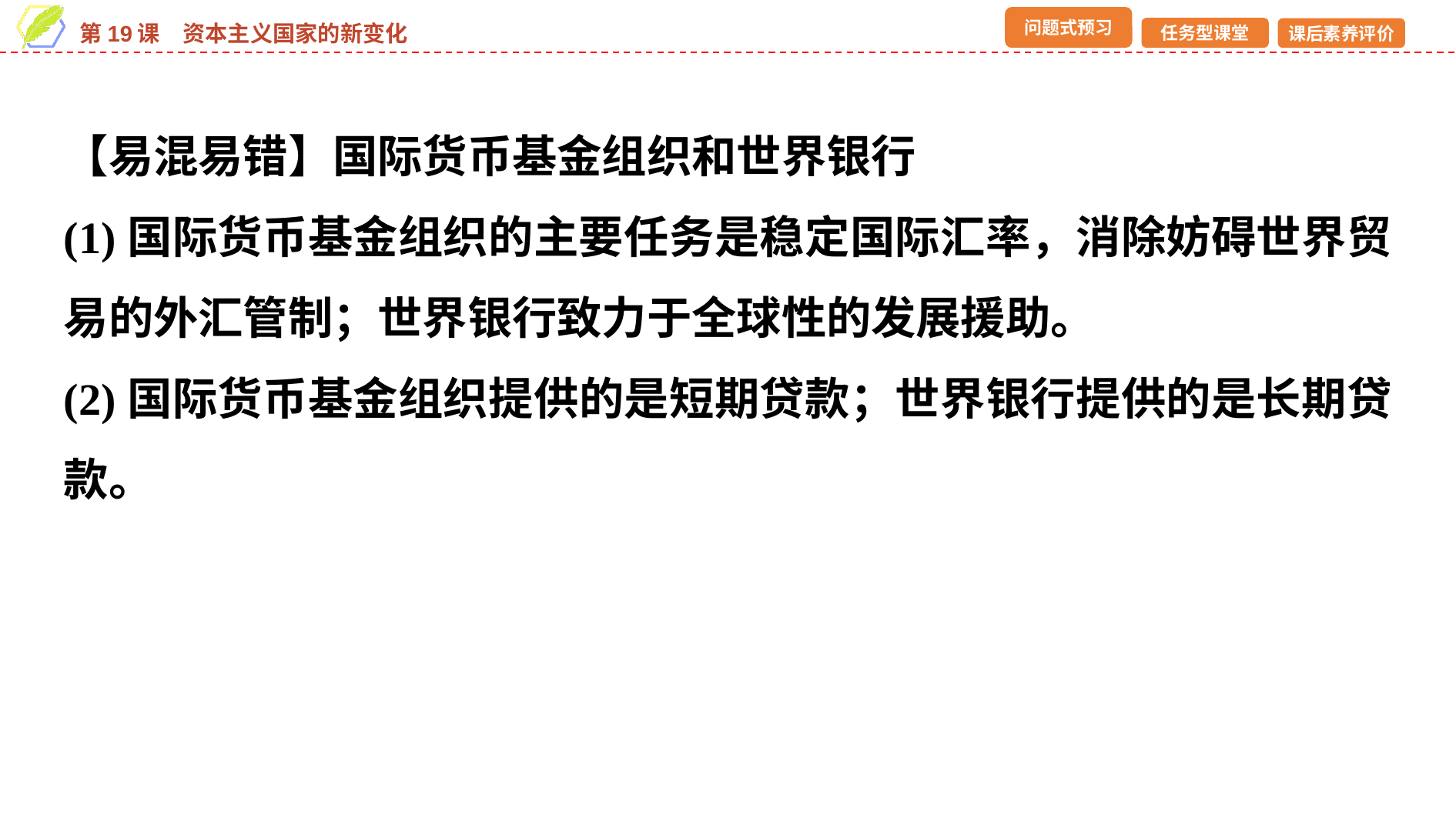

【易混易错】国际货币基金组织和世界银行
(1)国际货币基金组织的主要任务是稳定国际汇率，消除妨碍世界贸易的外汇管制；世界银行致力于全球性的发展援助。
(2)国际货币基金组织提供的是短期贷款；世界银行提供的是长期贷款。